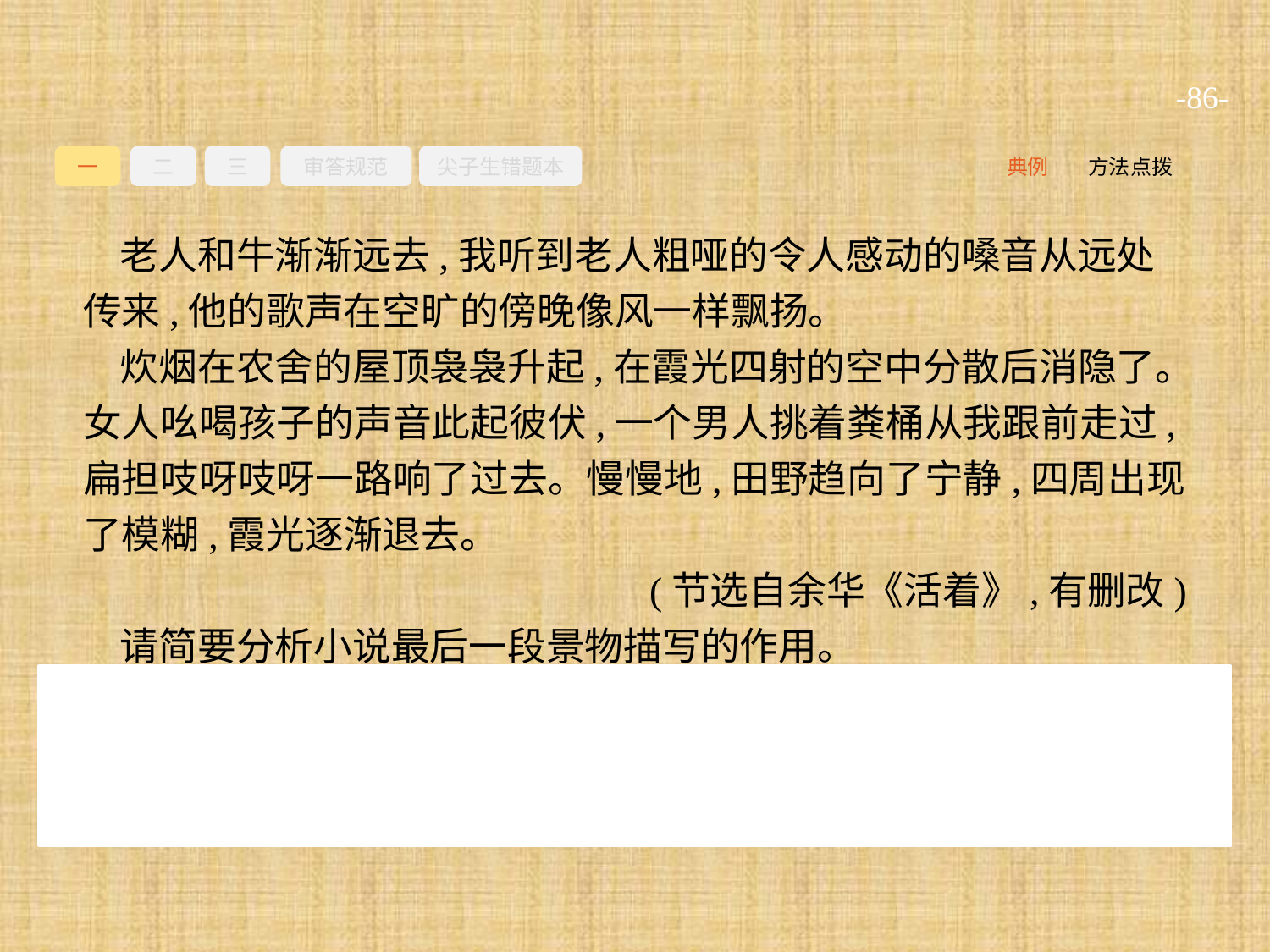

-86-
一
二
三
审答规范
尖子生错题本
典例
方法点拨
老人和牛渐渐远去,我听到老人粗哑的令人感动的嗓音从远处传来,他的歌声在空旷的傍晚像风一样飘扬。
炊烟在农舍的屋顶袅袅升起,在霞光四射的空中分散后消隐了。女人吆喝孩子的声音此起彼伏,一个男人挑着粪桶从我跟前走过,扁担吱呀吱呀一路响了过去。慢慢地,田野趋向了宁静,四周出现了模糊,霞光逐渐退去。
(节选自余华《活着》,有删改)
请简要分析小说最后一段景物描写的作用。
参考答案:①点出了老人的乡间生活环境;②透露出乡间的生活都顺应着自然的规律;③以此结尾,深化主题,增添了小说的意味;④照应开头,使文章结构完整。